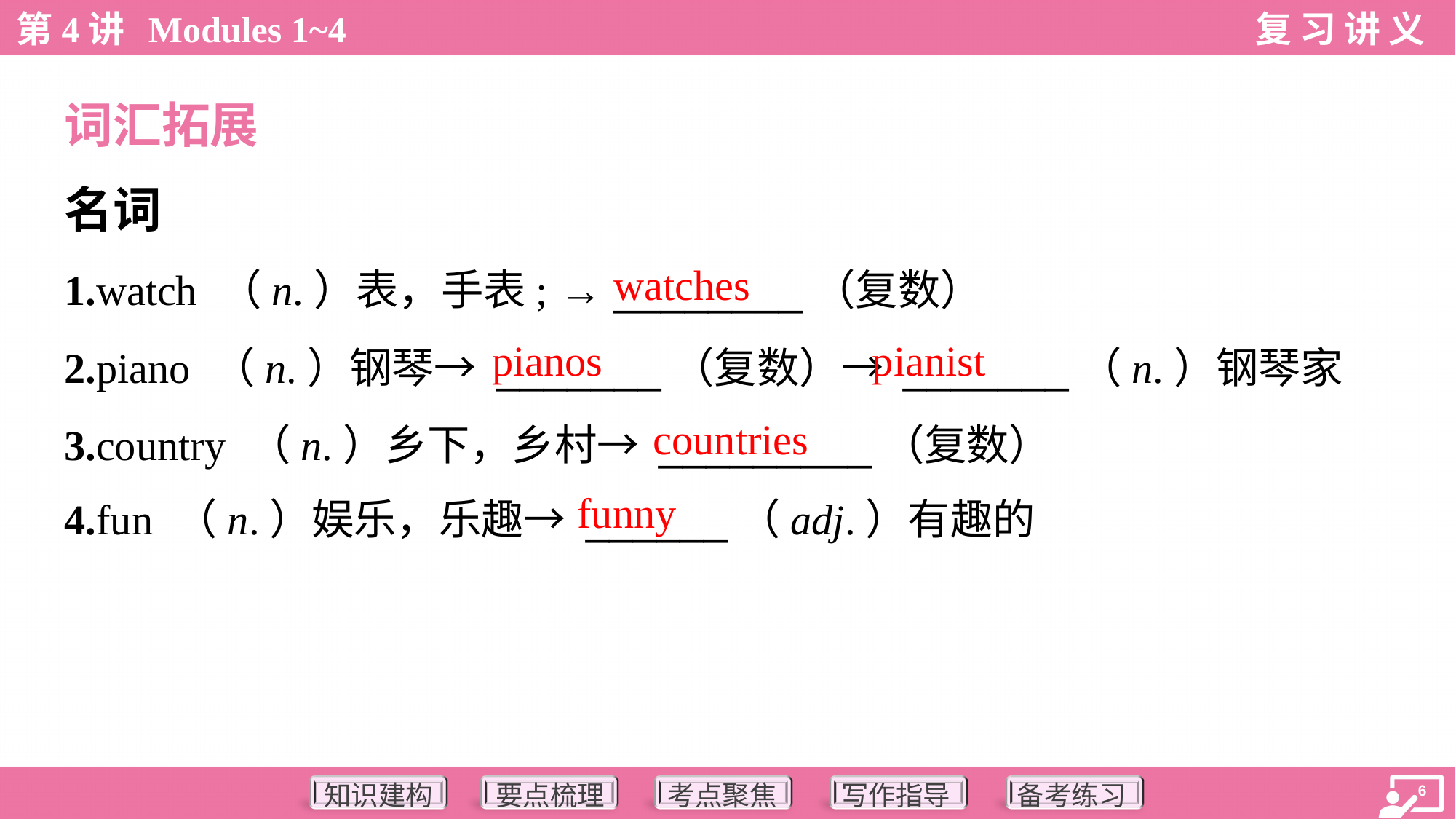

词汇拓展
名词
watches
1.watch （n.）表，手表; → ________（复数）
2.piano （n.）钢琴→ _______（复数）→ _______（n.）钢琴家
3.country （n.）乡下，乡村→ _________（复数）
4.fun （n.）娱乐，乐趣→ ______（adj.）有趣的
pianos
pianist
countries
funny